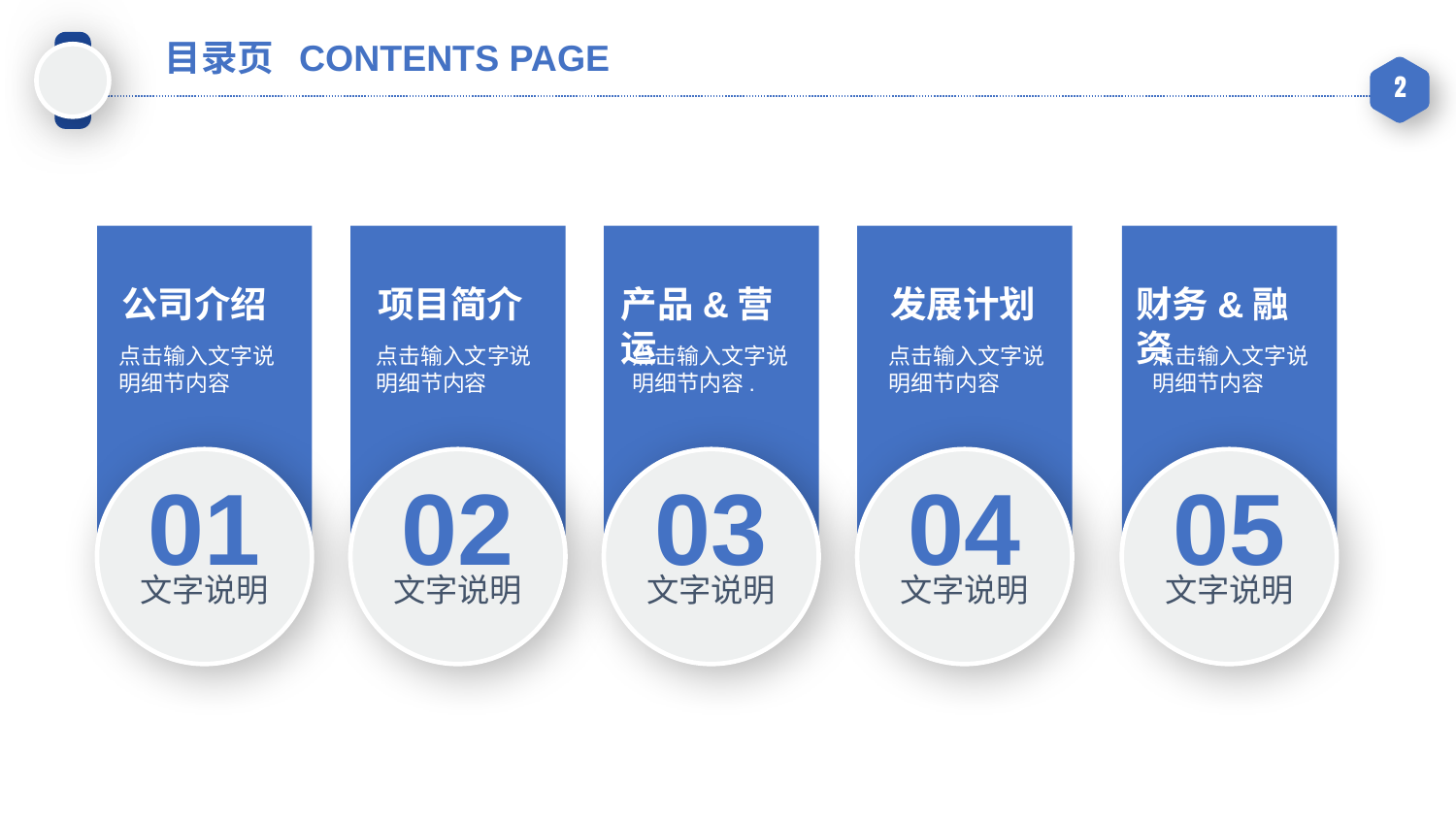

目录页  CONTENTS PAGE
公司介绍
点击输入文字说明细节内容

01
文字说明
项目简介
点击输入文字说明细节内容

02
文字说明
产品&营运
点击输入文字说明细节内容.

03
文字说明

04
文字说明
发展计划
点击输入文字说明细节内容
财务&融资
点击输入文字说明细节内容

05
文字说明